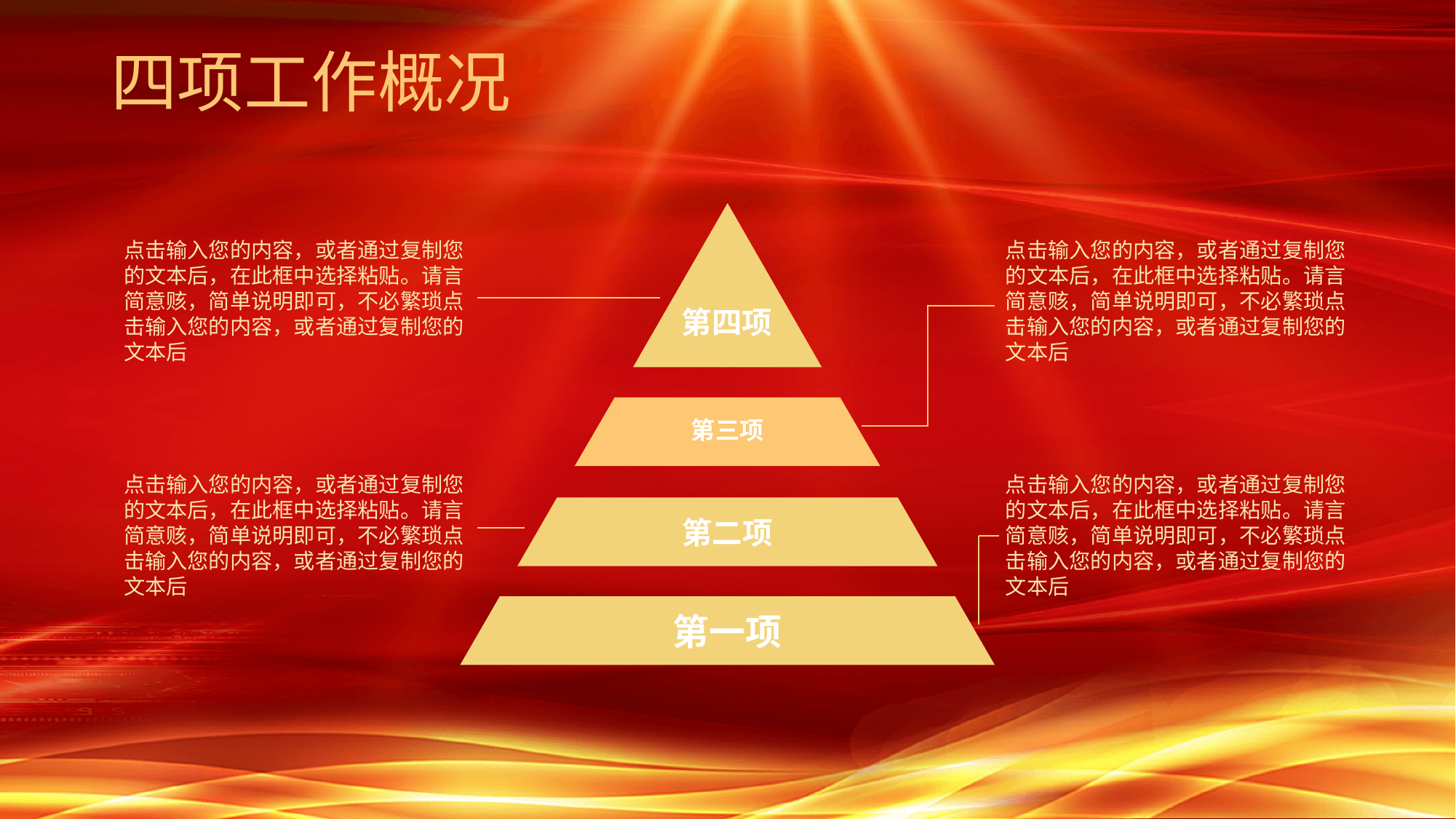

四项工作概况

点击输入您的内容，或者通过复制您的文本后，在此框中选择粘贴。请言简意赅，简单说明即可，不必繁琐点击输入您的内容，或者通过复制您的文本后
点击输入您的内容，或者通过复制您的文本后，在此框中选择粘贴。请言简意赅，简单说明即可，不必繁琐点击输入您的内容，或者通过复制您的文本后
第四项

第三项
点击输入您的内容，或者通过复制您的文本后，在此框中选择粘贴。请言简意赅，简单说明即可，不必繁琐点击输入您的内容，或者通过复制您的文本后
点击输入您的内容，或者通过复制您的文本后，在此框中选择粘贴。请言简意赅，简单说明即可，不必繁琐点击输入您的内容，或者通过复制您的文本后

第二项

第一项